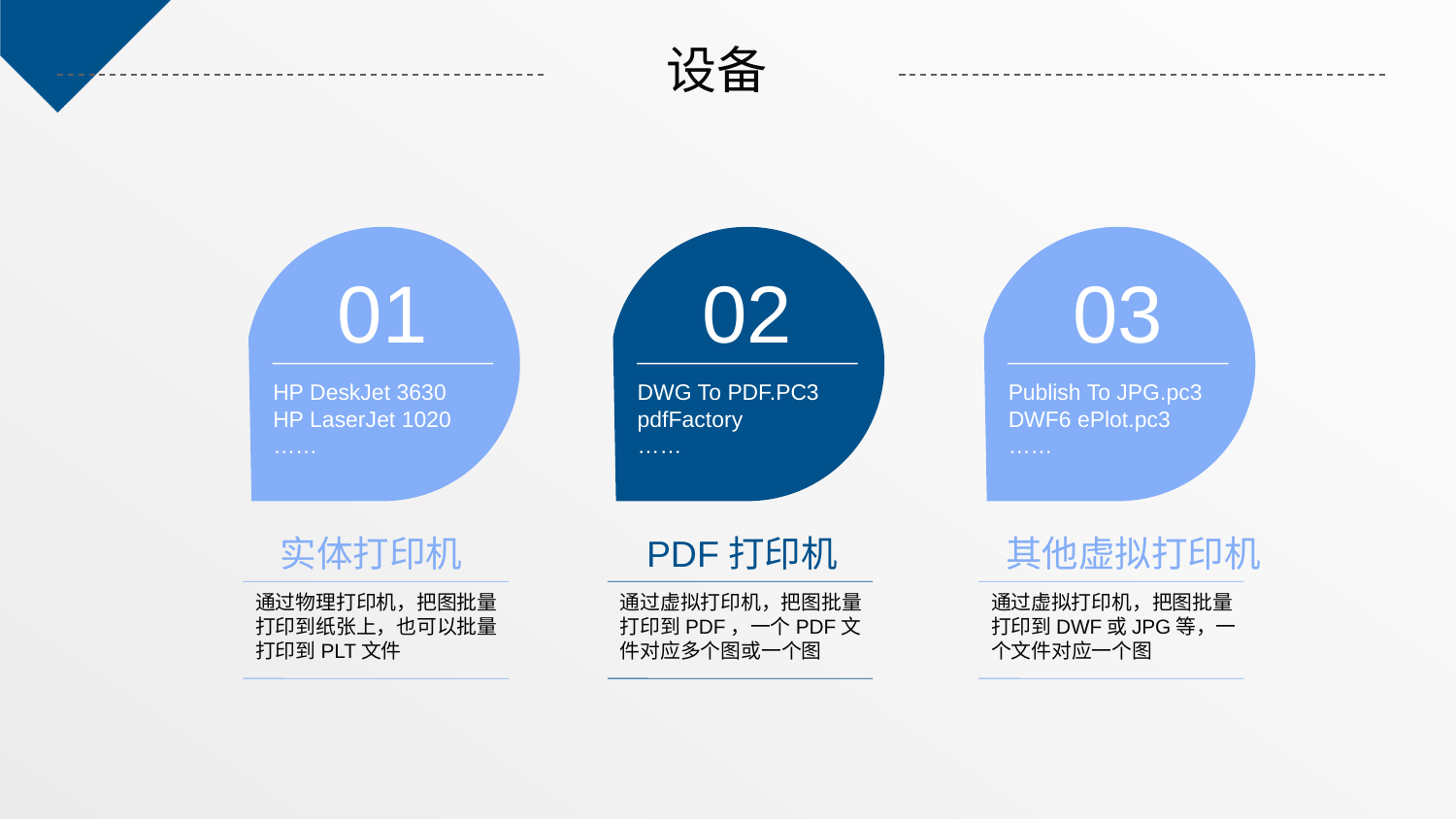

设备

01

HP DeskJet 3630
HP LaserJet 1020
……

02

DWG To PDF.PC3
pdfFactory
……

03

Publish To JPG.pc3
DWF6 ePlot.pc3
……

实体打印机
PDF打印机
其他虚拟打印机

通过物理打印机，把图批量打印到纸张上，也可以批量打印到PLT文件
通过虚拟打印机，把图批量打印到PDF，一个PDF文件对应多个图或一个图

通过虚拟打印机，把图批量打印到DWF或JPG等，一个文件对应一个图